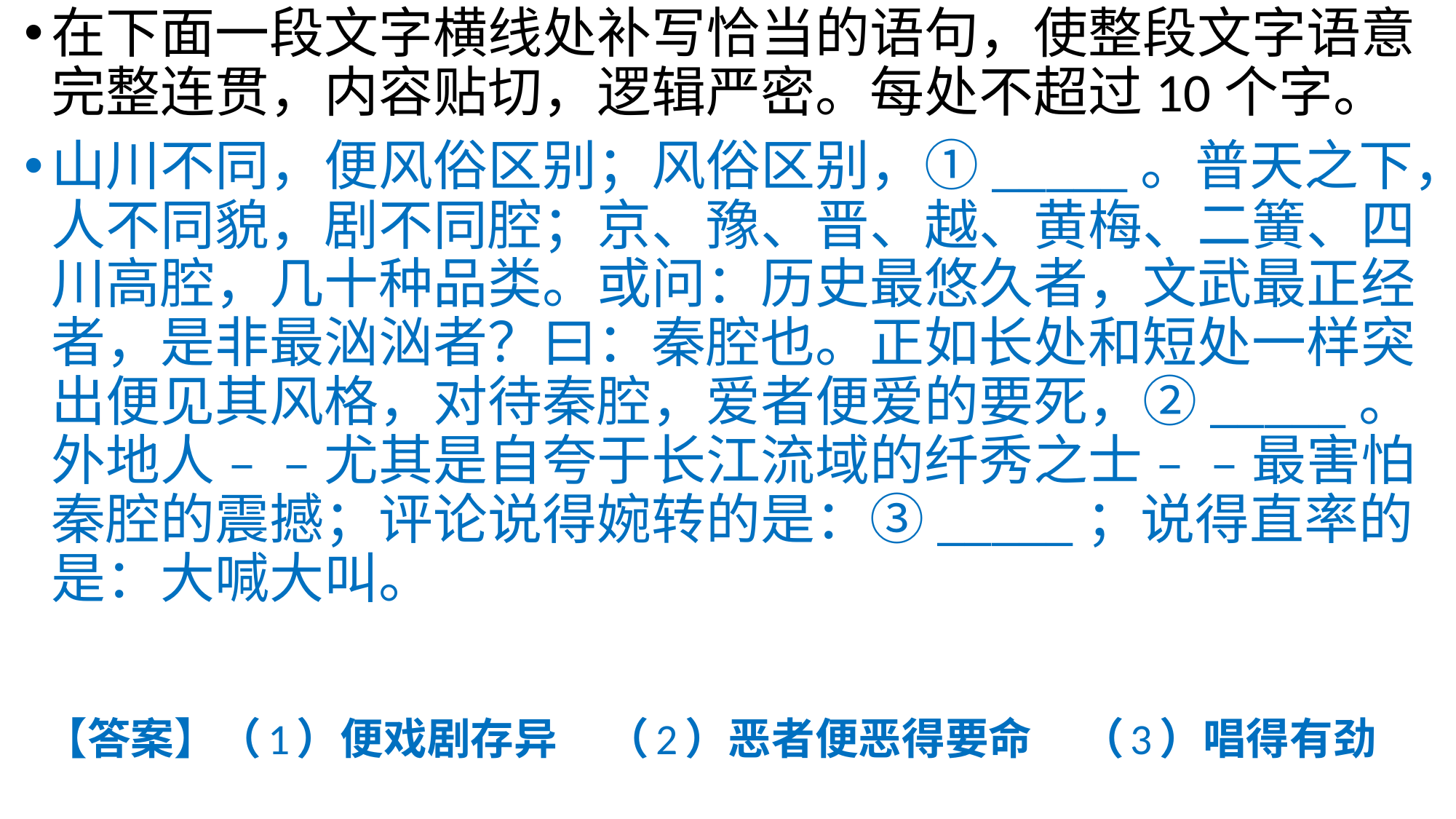

在下面一段文字横线处补写恰当的语句，使整段文字语意完整连贯，内容贴切，逻辑严密。每处不超过10个字。
山川不同，便风俗区别；风俗区别，①_____。普天之下，人不同貌，剧不同腔；京、豫、晋、越、黄梅、二簧、四川高腔，几十种品类。或问：历史最悠久者，文武最正经者，是非最汹汹者？曰：秦腔也。正如长处和短处一样突出便见其风格，对待秦腔，爱者便爱的要死，②_____。外地人﹣﹣尤其是自夸于长江流域的纤秀之士﹣﹣最害怕秦腔的震撼；评论说得婉转的是：③_____；说得直率的是：大喊大叫。

# 【答案】（1）便戏剧存异    （2）恶者便恶得要命    （3）唱得有劲